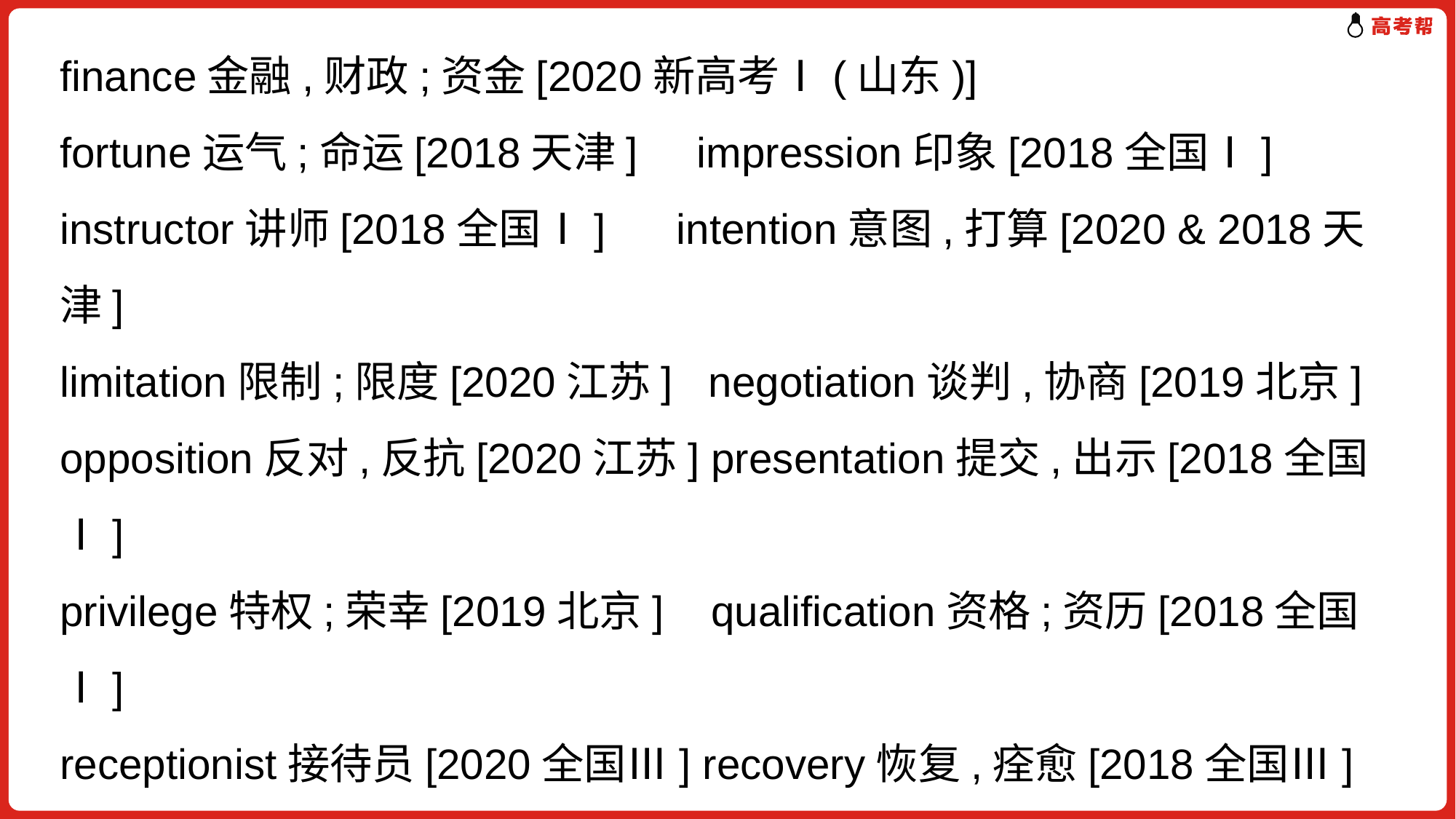

finance金融,财政;资金[2020新高考Ⅰ(山东)]
fortune运气;命运[2018天津]     impression印象[2018全国Ⅰ]
instructor讲师[2018全国Ⅰ]      intention意图,打算[2020 & 2018天津]
limitation限制;限度[2020江苏]   negotiation谈判,协商[2019北京]
opposition反对,反抗[2020江苏] presentation提交,出示[2018全国Ⅰ]
privilege特权;荣幸[2019北京]    qualification资格;资历[2018全国Ⅰ]
receptionist接待员[2020全国Ⅲ] recovery恢复,痊愈[2018全国Ⅲ]
recreation消遣,娱乐[2019江苏]
relief减轻;轻松[2020全国Ⅰ;2018全国Ⅱ、全国Ⅲ]
restriction限制,约束[2020全国Ⅰ]  sacrifice牺牲,舍弃[2019江苏]